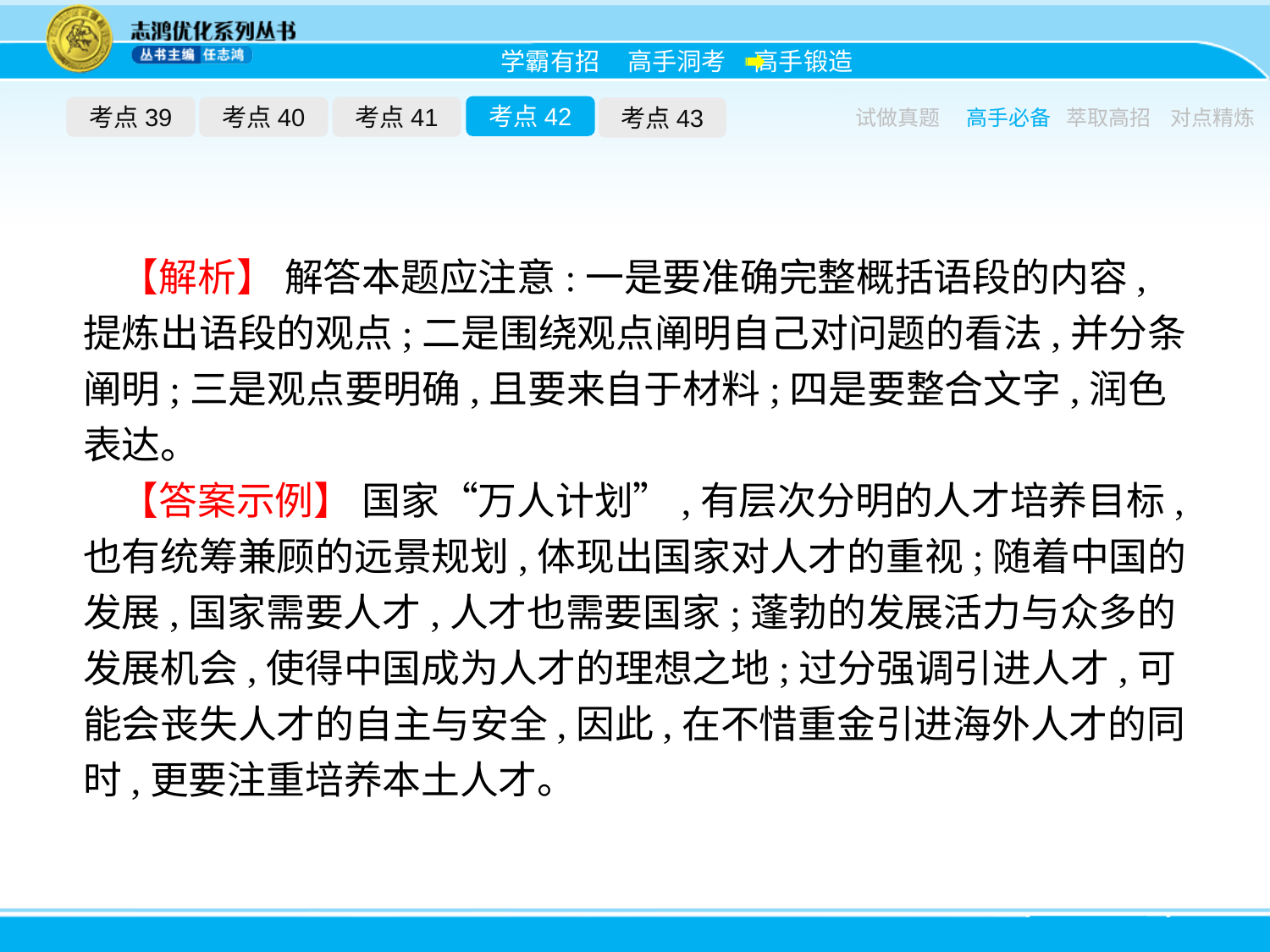

考点42
考点39
考点40
考点41
考点43
试做真题
高手必备
萃取高招
对点精炼
【解析】 解答本题应注意:一是要准确完整概括语段的内容,提炼出语段的观点;二是围绕观点阐明自己对问题的看法,并分条阐明;三是观点要明确,且要来自于材料;四是要整合文字,润色表达。
【答案示例】 国家“万人计划”,有层次分明的人才培养目标,也有统筹兼顾的远景规划,体现出国家对人才的重视;随着中国的发展,国家需要人才,人才也需要国家;蓬勃的发展活力与众多的发展机会,使得中国成为人才的理想之地;过分强调引进人才,可能会丧失人才的自主与安全,因此,在不惜重金引进海外人才的同时,更要注重培养本土人才。